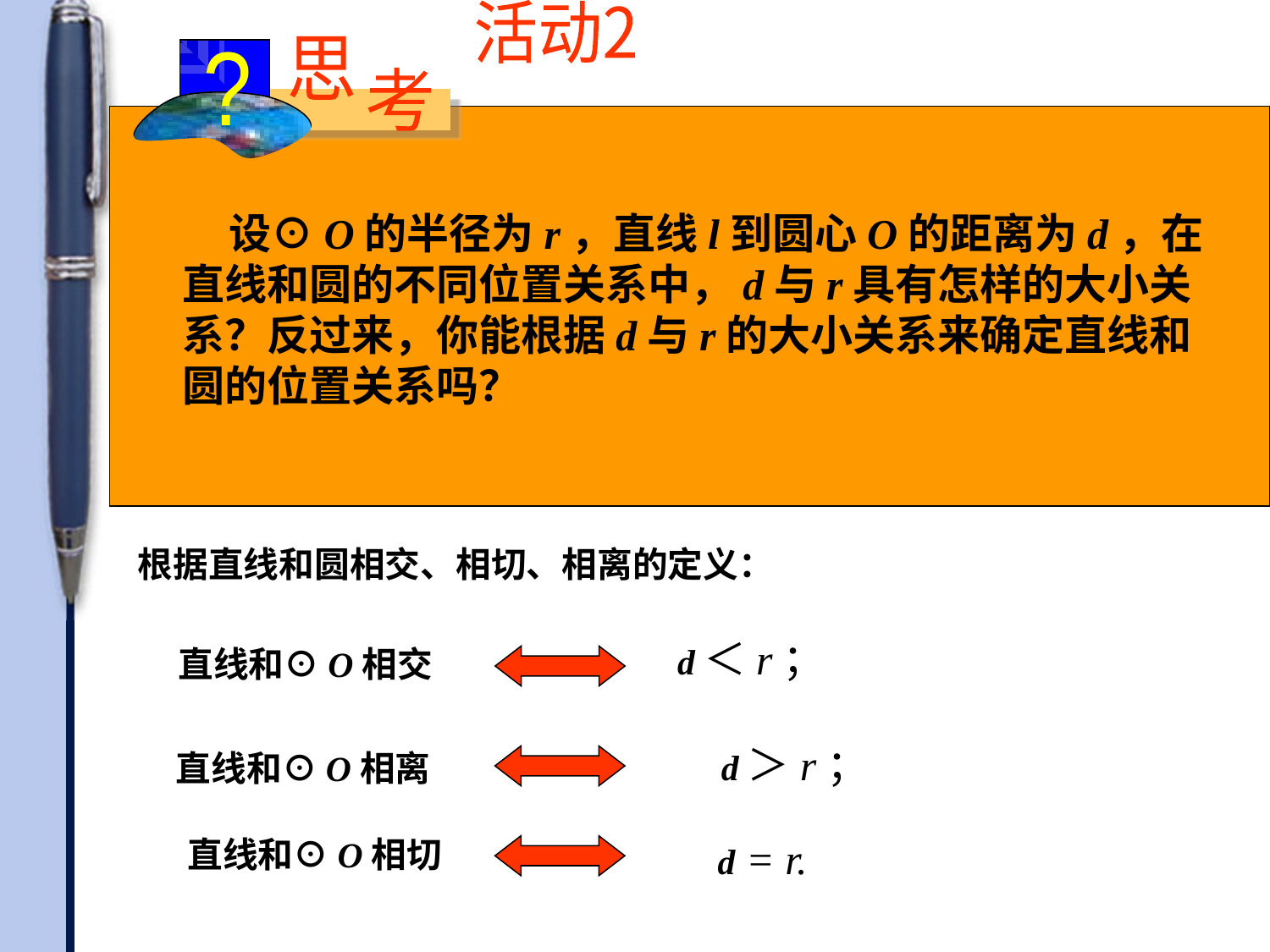

活动2
思

?
考

         设⊙O的半径为r，直线l到圆心O的距离为d，在直线和圆的不同位置关系中，d与r具有怎样的大小关系？反过来，你能根据d与r的大小关系来确定直线和圆的位置关系吗？
根据直线和圆相交、相切、相离的定义：
d＜r；

    直线和⊙O相交

d＞r；
     直线和⊙O相离

直线和⊙O相切
d = r.